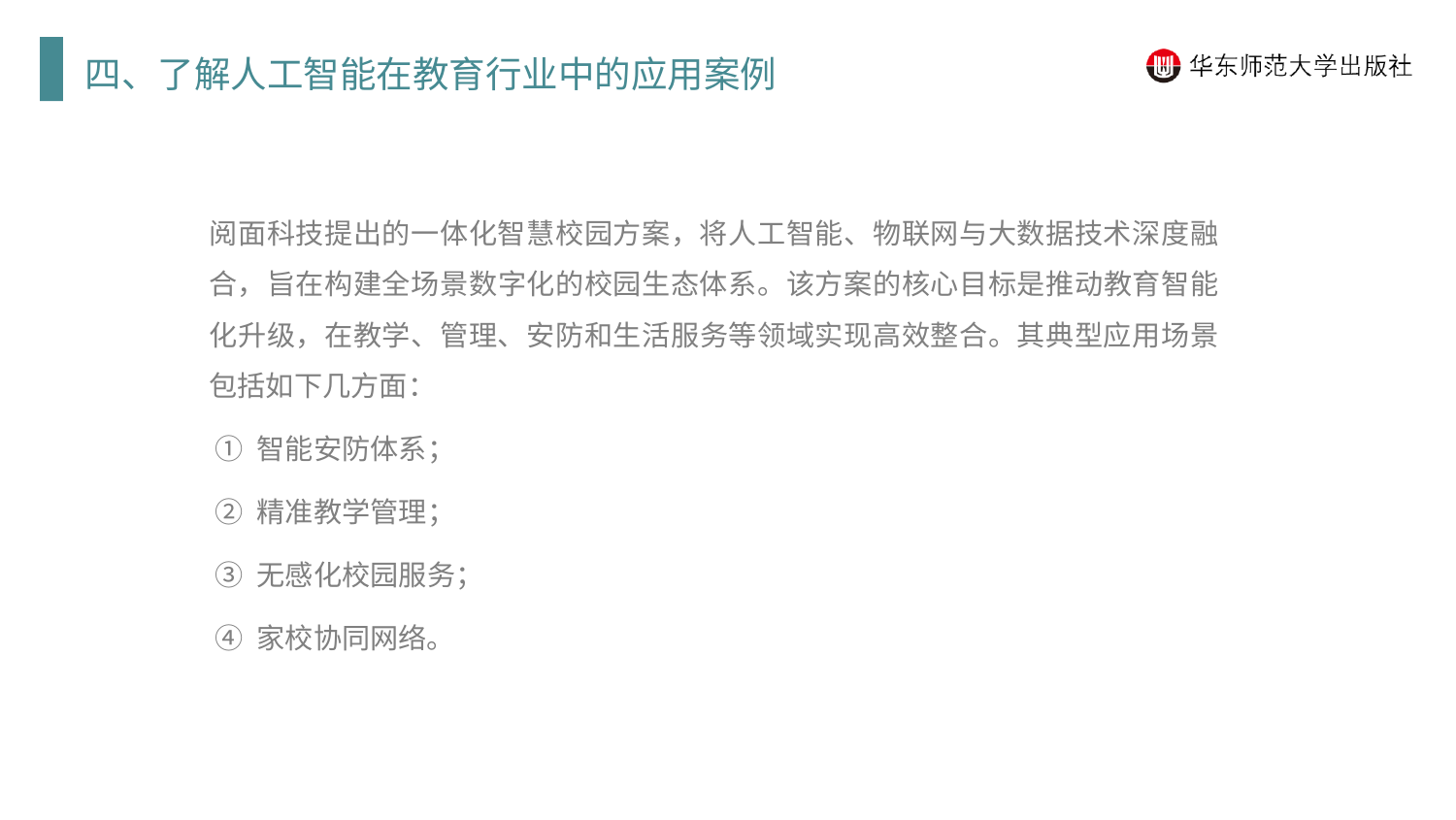

四、了解人工智能在教育行业中的应用案例
阅面科技提出的一体化智慧校园方案，将人工智能、物联网与大数据技术深度融合，旨在构建全场景数字化的校园生态体系。该方案的核心目标是推动教育智能化升级，在教学、管理、安防和生活服务等领域实现高效整合。其典型应用场景包括如下几方面：
 ① 智能安防体系；
 ② 精准教学管理；
 ③ 无感化校园服务；
 ④ 家校协同网络。